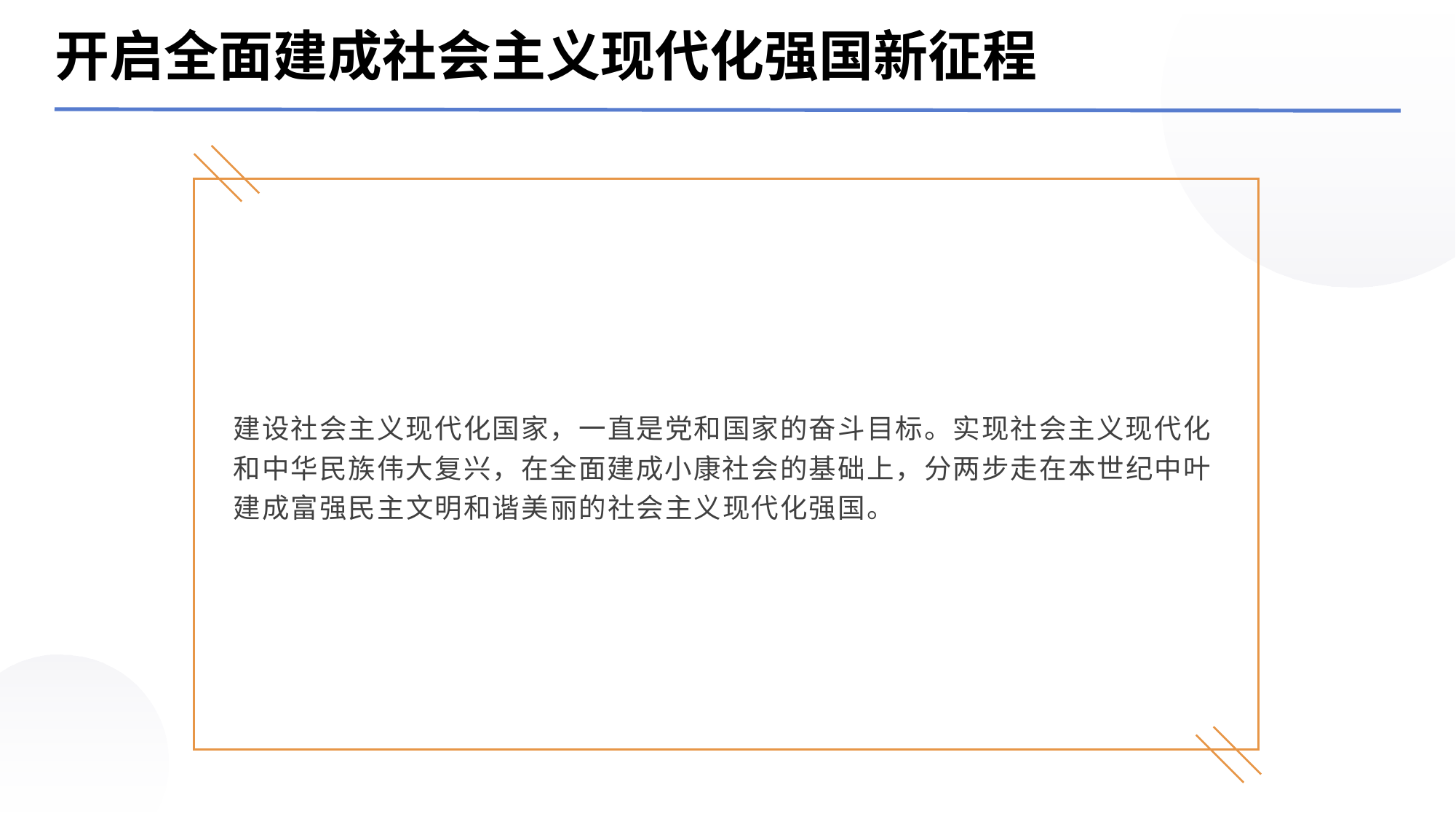

开启全面建成社会主义现代化强国新征程

建设社会主义现代化国家，一直是党和国家的奋斗目标。实现社会主义现代化和中华民族伟大复兴，在全面建成小康社会的基础上，分两步走在本世纪中叶建成富强民主文明和谐美丽的社会主义现代化强国。